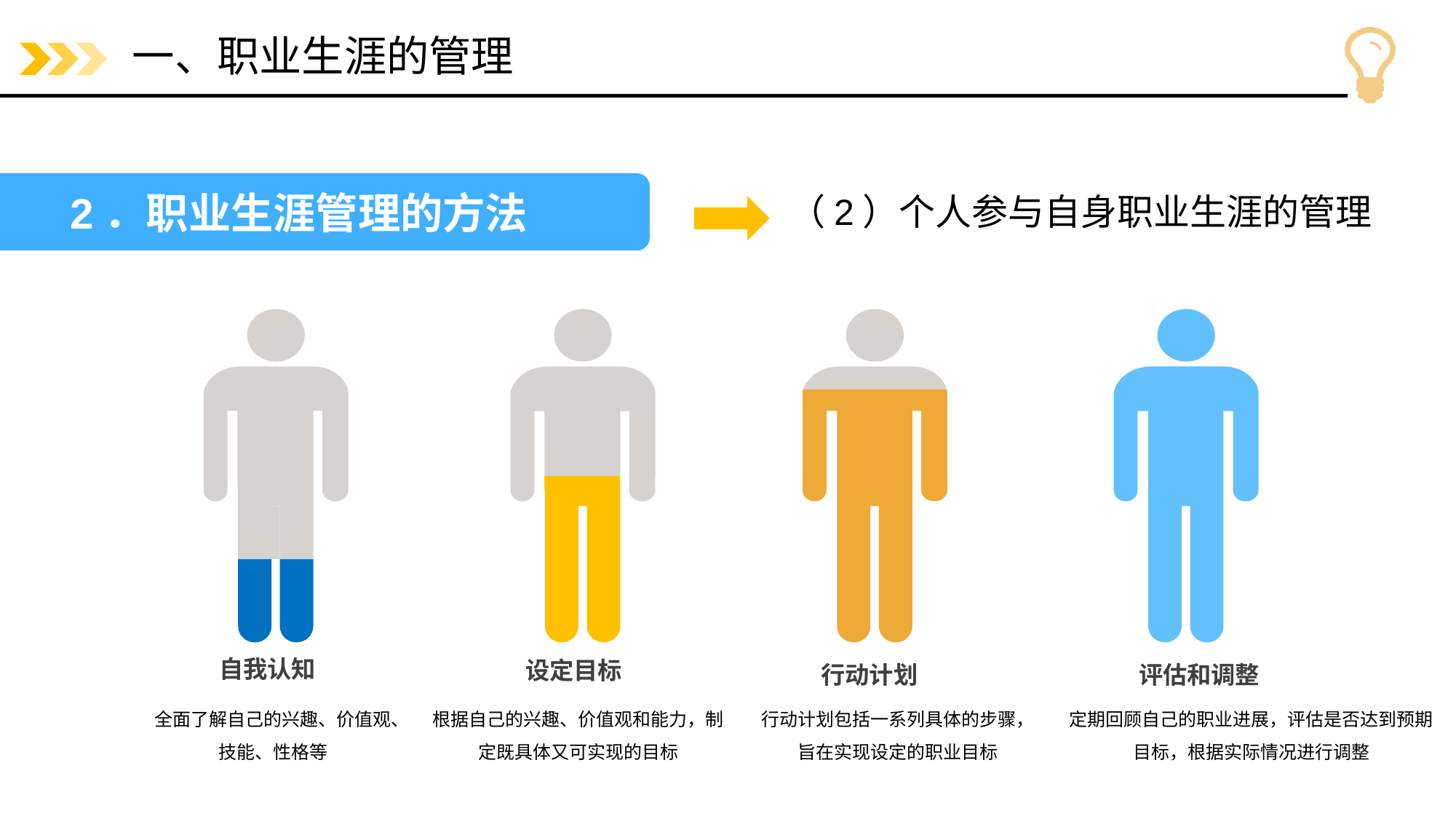

22
# 一、职业生涯的管理
（2）个人参与自身职业生涯的管理
2．职业生涯管理的方法

自我认知
设定目标
行动计划
评估和调整
全面了解自己的兴趣、价值观、技能、性格等
根据自己的兴趣、价值观和能力，制定既具体又可实现的目标
行动计划包括一系列具体的步骤，旨在实现设定的职业目标
定期回顾自己的职业进展，评估是否达到预期目标，根据实际情况进行调整